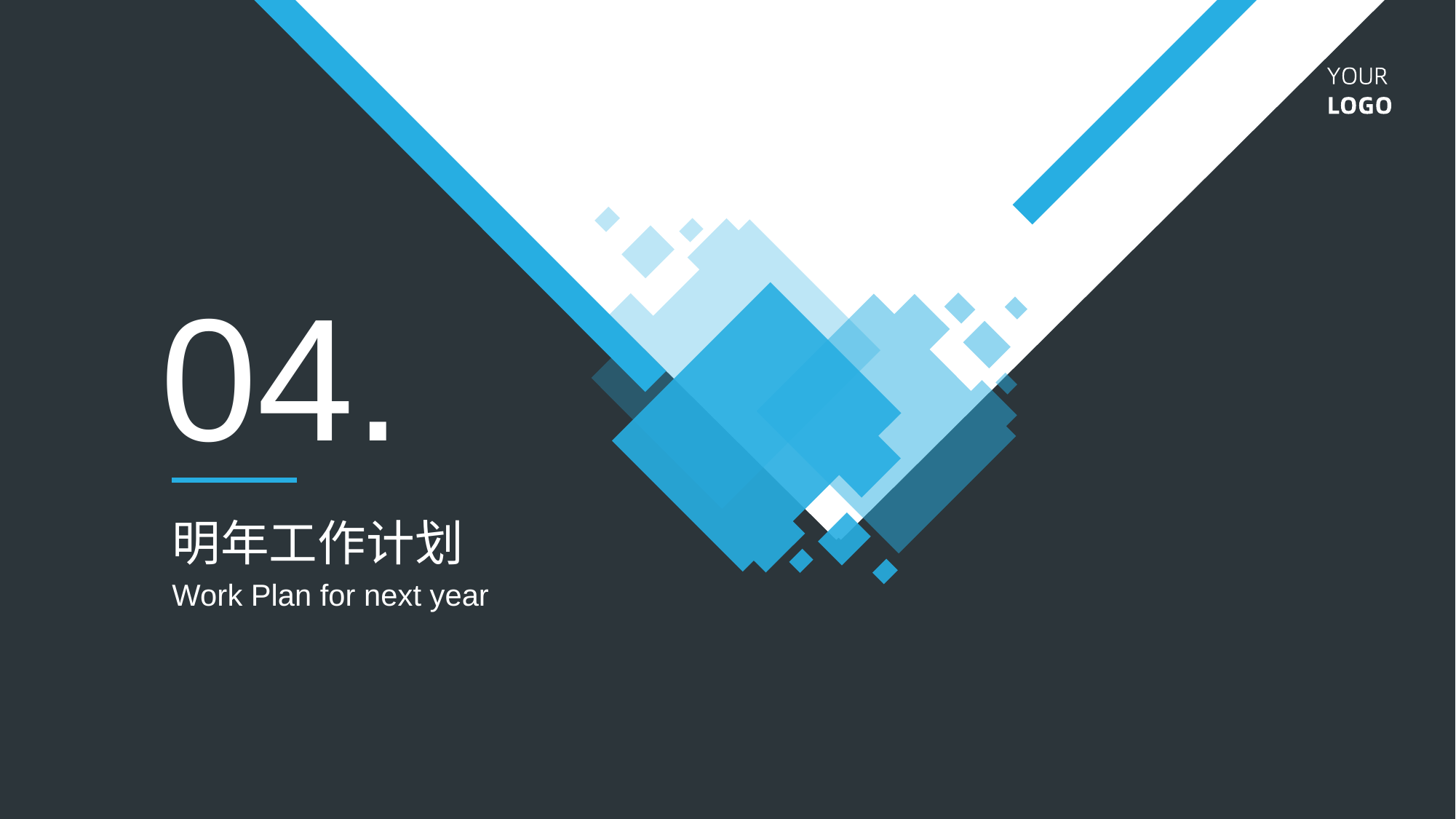

04.

明年工作计划
Work Plan for next year